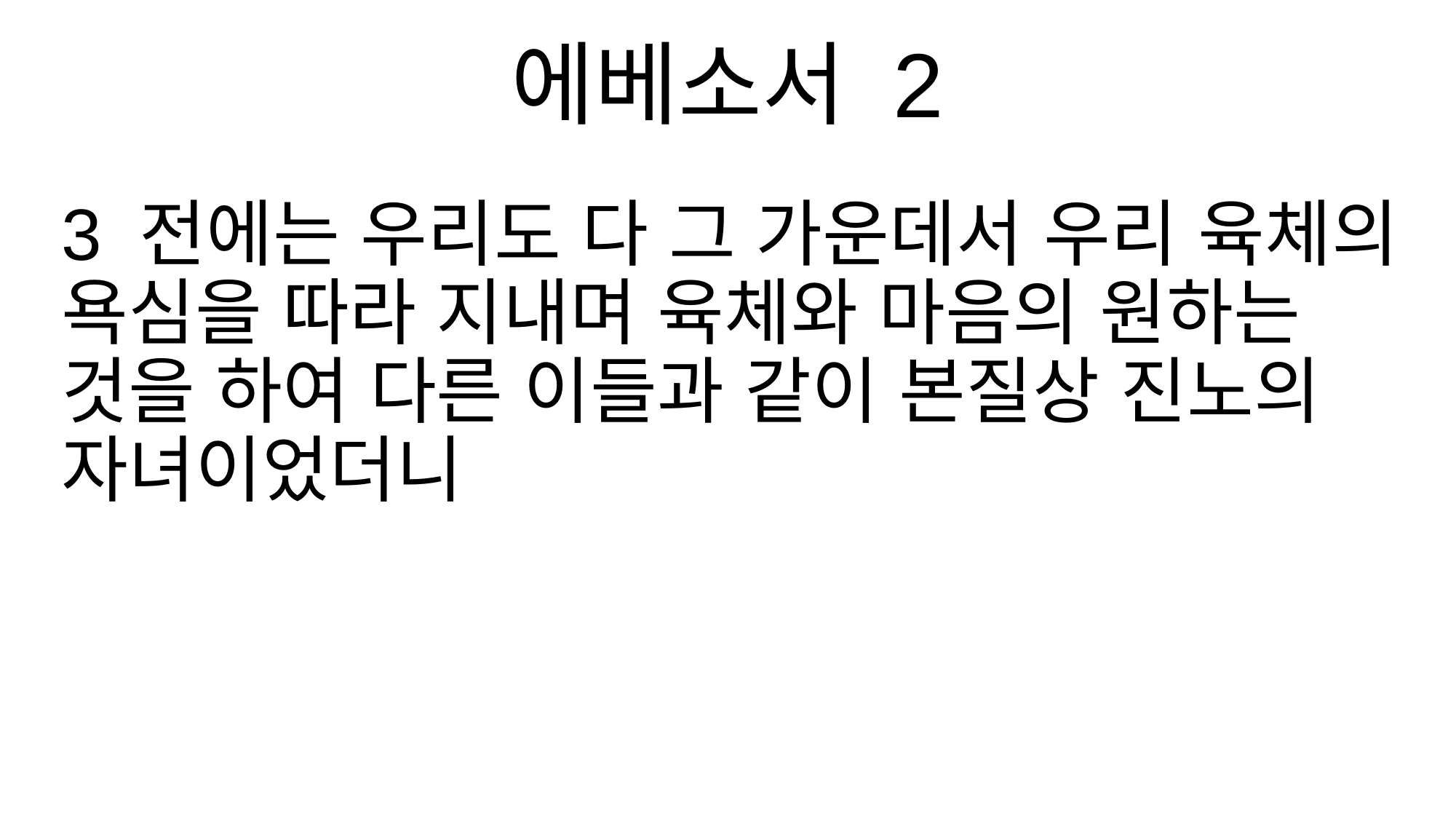

에베소서 2
3 전에는 우리도 다 그 가운데서 우리 육체의 욕심을 따라 지내며 육체와 마음의 원하는 것을 하여 다른 이들과 같이 본질상 진노의 자녀이었더니